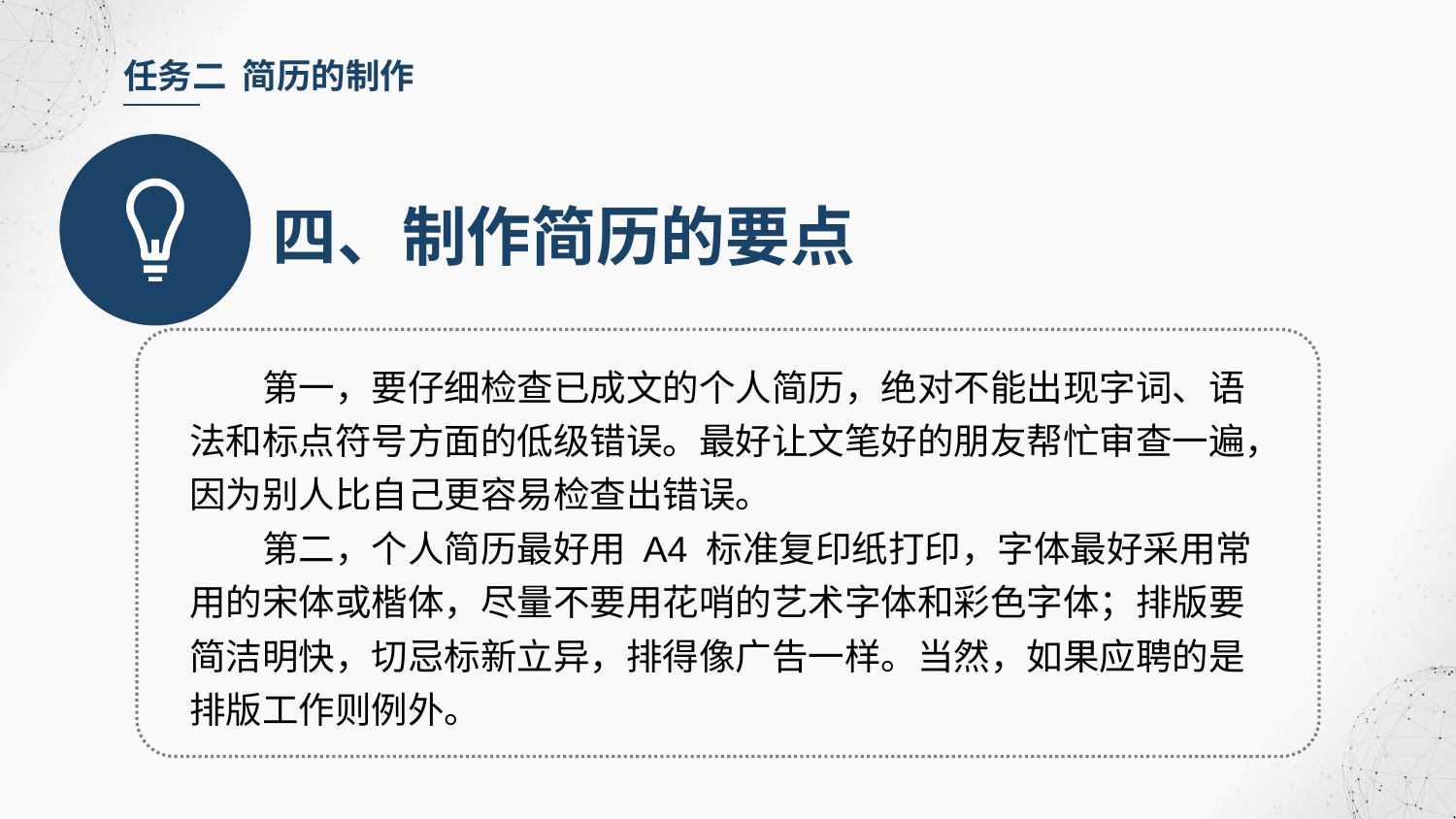

任务二  简历的制作

四、制作简历的要点

第一，要仔细检查已成文的个人简历，绝对不能出现字词、语法和标点符号方面的低级错误。最好让文笔好的朋友帮忙审查一遍，因为别人比自己更容易检查出错误。
第二，个人简历最好用 A4 标准复印纸打印，字体最好采用常用的宋体或楷体，尽量不要用花哨的艺术字体和彩色字体；排版要简洁明快，切忌标新立异，排得像广告一样。当然，如果应聘的是排版工作则例外。